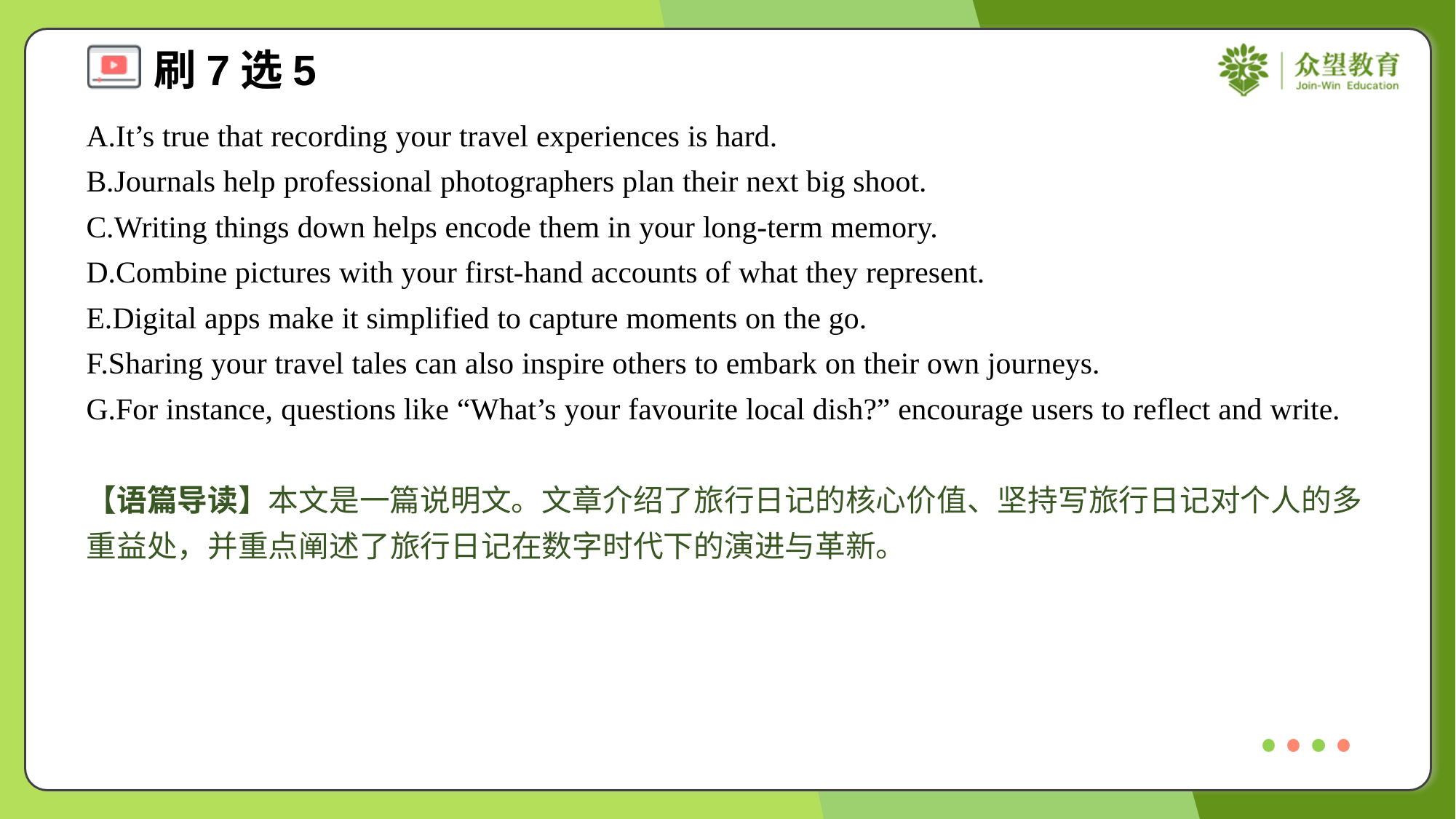

A.It’s true that recording your travel experiences is hard.
B.Journals help professional photographers plan their next big shoot.
C.Writing things down helps encode them in your long-term memory.
D.Combine pictures with your first-hand accounts of what they represent.
E.Digital apps make it simplified to capture moments on the go.
F.Sharing your travel tales can also inspire others to embark on their own journeys.
G.For instance, questions like “What’s your favourite local dish?” encourage users to reflect and write.
【语篇导读】本文是一篇说明文。文章介绍了旅行日记的核心价值、坚持写旅行日记对个人的多重益处，并重点阐述了旅行日记在数字时代下的演进与革新。